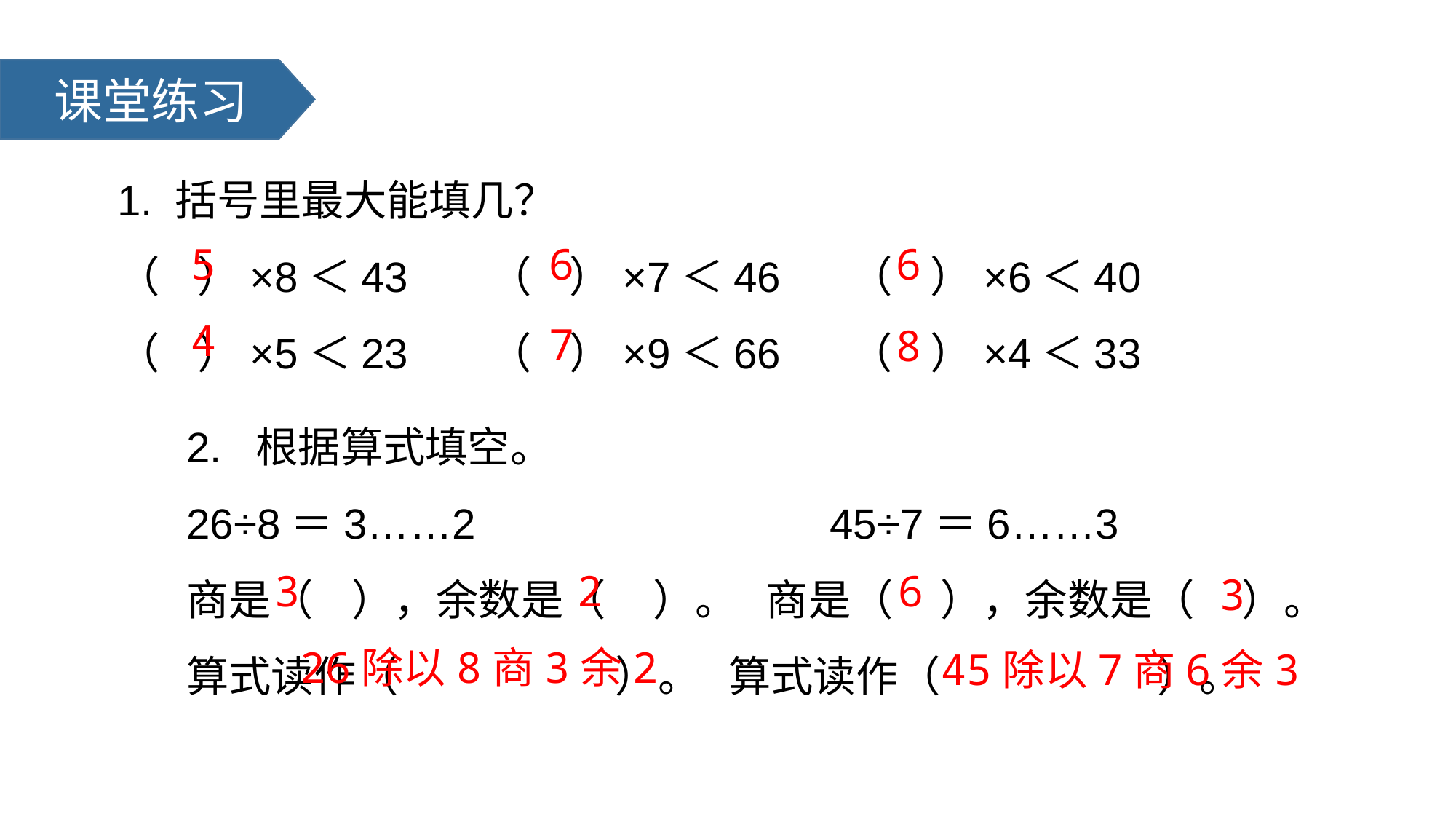

课堂练习
1. 括号里最大能填几？
（    ）×8＜43      （    ）×7＜46     （    ）×6＜40
（    ）×5＜23      （    ）×9＜66     （    ）×4＜33
5
6
6
4
7
8
2.  根据算式填空。
26÷8＝3……2                              45÷7＝6……3
商是（    ），余数是（     ）。   商是（     ），余数是（     ）。
算式读作（                       ）。   算式读作（                       ）。

3
2
6
3
26除以8商3余2
45除以7商6余3